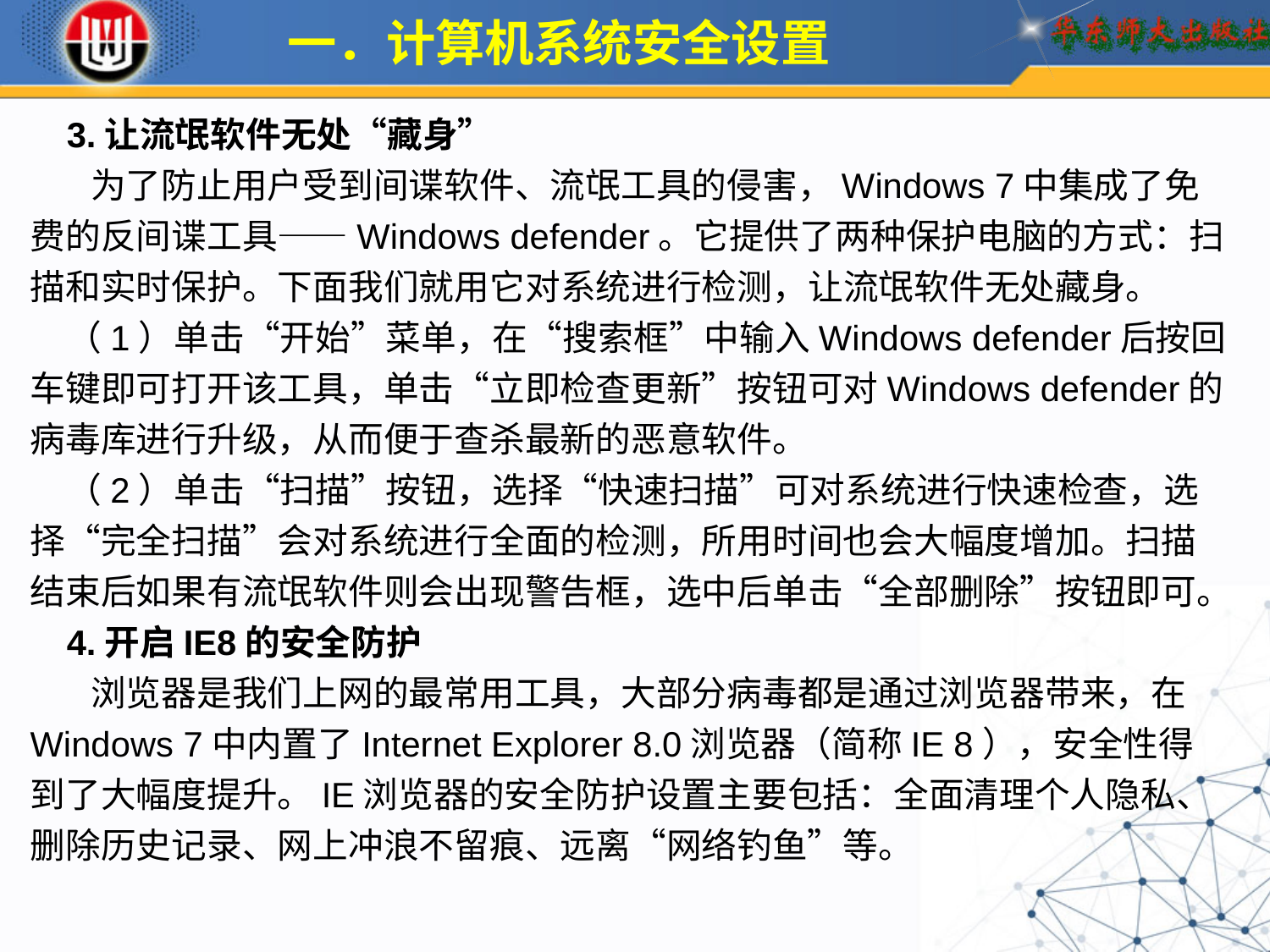

一．计算机系统安全设置
3.让流氓软件无处“藏身”
  为了防止用户受到间谍软件、流氓工具的侵害，Windows 7中集成了免费的反间谍工具——Windows defender。它提供了两种保护电脑的方式：扫描和实时保护。下面我们就用它对系统进行检测，让流氓软件无处藏身。
（1）单击“开始”菜单，在“搜索框”中输入Windows defender后按回车键即可打开该工具，单击“立即检查更新”按钮可对Windows defender的病毒库进行升级，从而便于查杀最新的恶意软件。
（2）单击“扫描”按钮，选择“快速扫描”可对系统进行快速检查，选择“完全扫描”会对系统进行全面的检测，所用时间也会大幅度增加。扫描结束后如果有流氓软件则会出现警告框，选中后单击“全部删除”按钮即可。
4.开启IE8的安全防护
  浏览器是我们上网的最常用工具，大部分病毒都是通过浏览器带来，在Windows 7中内置了Internet Explorer 8.0浏览器（简称IE 8），安全性得到了大幅度提升。IE浏览器的安全防护设置主要包括：全面清理个人隐私、删除历史记录、网上冲浪不留痕、远离“网络钓鱼”等。